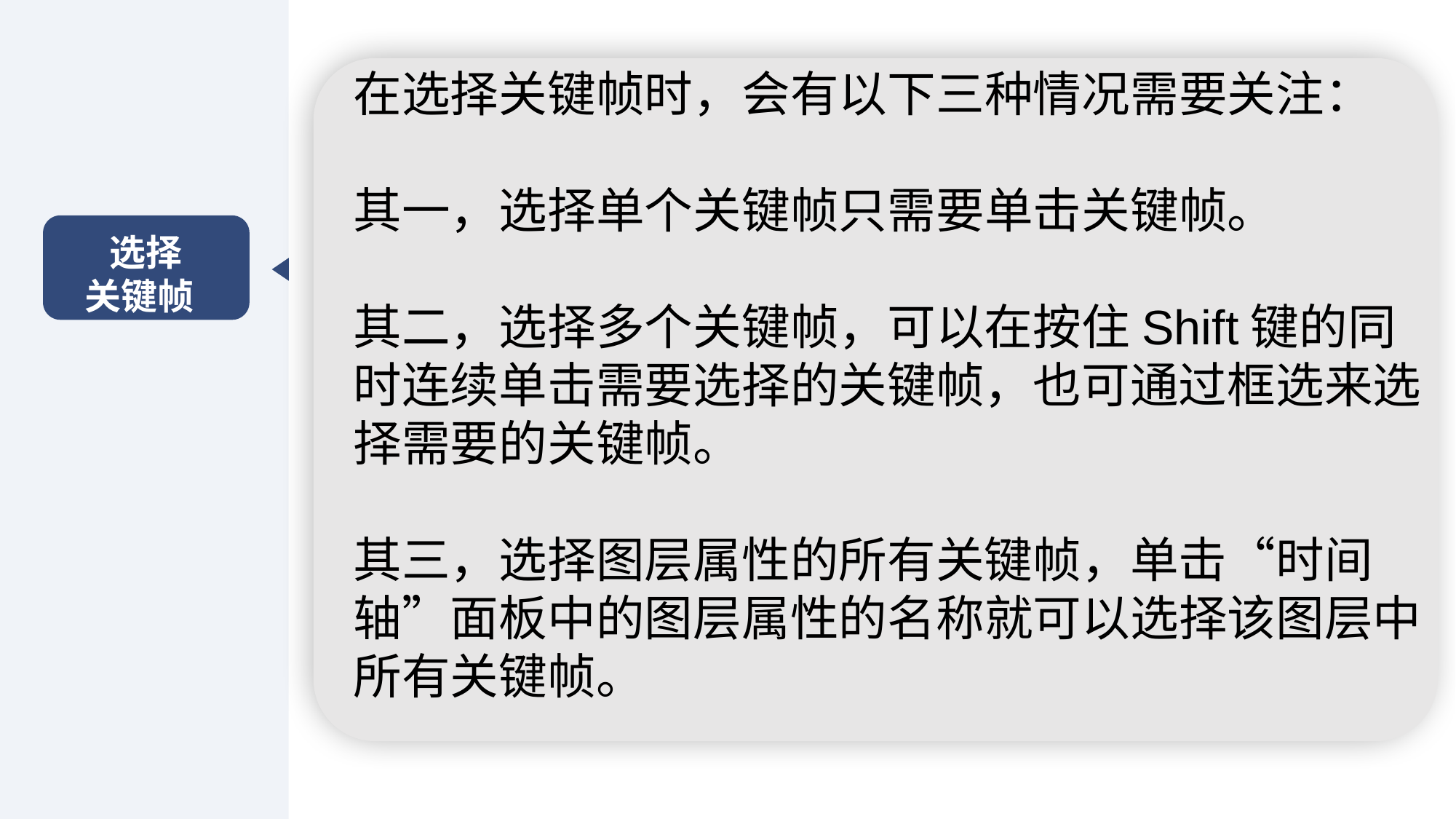

在选择关键帧时，会有以下三种情况需要关注：

其一，选择单个关键帧只需要单击关键帧。

其二，选择多个关键帧，可以在按住Shift键的同时连续单击需要选择的关键帧，也可通过框选来选择需要的关键帧。

其三，选择图层属性的所有关键帧，单击“时间轴”面板中的图层属性的名称就可以选择该图层中所有关键帧。

  选择 关键帧